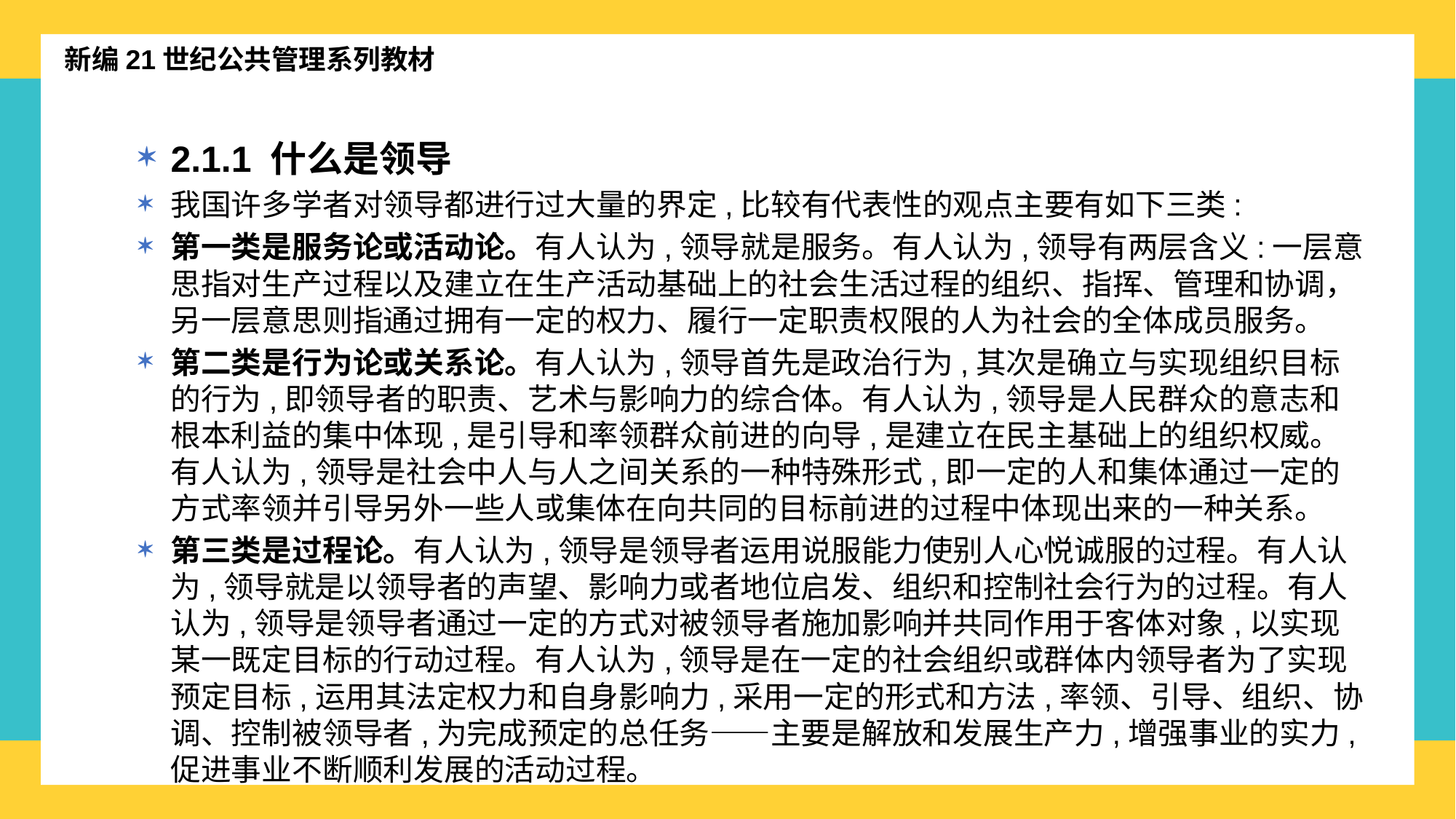

新编21世纪公共管理系列教材
2.1.1 什么是领导
我国许多学者对领导都进行过大量的界定,比较有代表性的观点主要有如下三类:
第一类是服务论或活动论。有人认为,领导就是服务。有人认为,领导有两层含义:一层意思指对生产过程以及建立在生产活动基础上的社会生活过程的组织、指挥、管理和协调，另一层意思则指通过拥有一定的权力、履行一定职责权限的人为社会的全体成员服务。
第二类是行为论或关系论。有人认为,领导首先是政治行为,其次是确立与实现组织目标的行为,即领导者的职责、艺术与影响力的综合体。有人认为,领导是人民群众的意志和根本利益的集中体现,是引导和率领群众前进的向导,是建立在民主基础上的组织权威。有人认为,领导是社会中人与人之间关系的一种特殊形式,即一定的人和集体通过一定的方式率领并引导另外一些人或集体在向共同的目标前进的过程中体现出来的一种关系。
第三类是过程论。有人认为,领导是领导者运用说服能力使别人心悦诚服的过程。有人认为,领导就是以领导者的声望、影响力或者地位启发、组织和控制社会行为的过程。有人认为,领导是领导者通过一定的方式对被领导者施加影响并共同作用于客体对象,以实现某一既定目标的行动过程。有人认为,领导是在一定的社会组织或群体内领导者为了实现预定目标,运用其法定权力和自身影响力,采用一定的形式和方法,率领、引导、组织、协调、控制被领导者,为完成预定的总任务——主要是解放和发展生产力,增强事业的实力,促进事业不断顺利发展的活动过程。